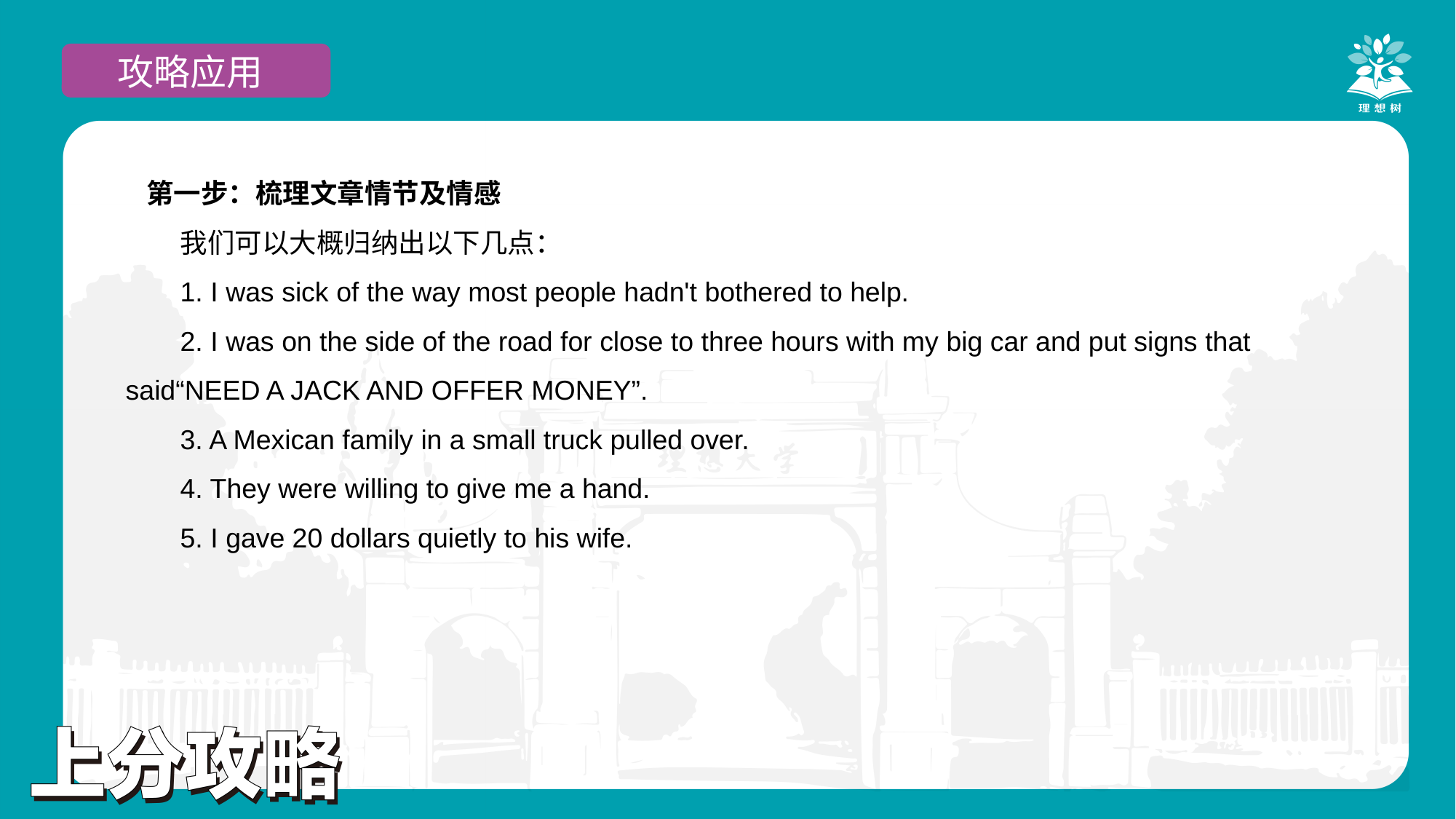

攻略应用
第一步：梳理文章情节及情感
我们可以大概归纳出以下几点：
1. I was sick of the way most people hadn't bothered to help.
2. I was on the side of the road for close to three hours with my big car and put signs that said“NEED A JACK AND OFFER MONEY”.
3. A Mexican family in a small truck pulled over.
4. They were willing to give me a hand.
5. I gave 20 dollars quietly to his wife.